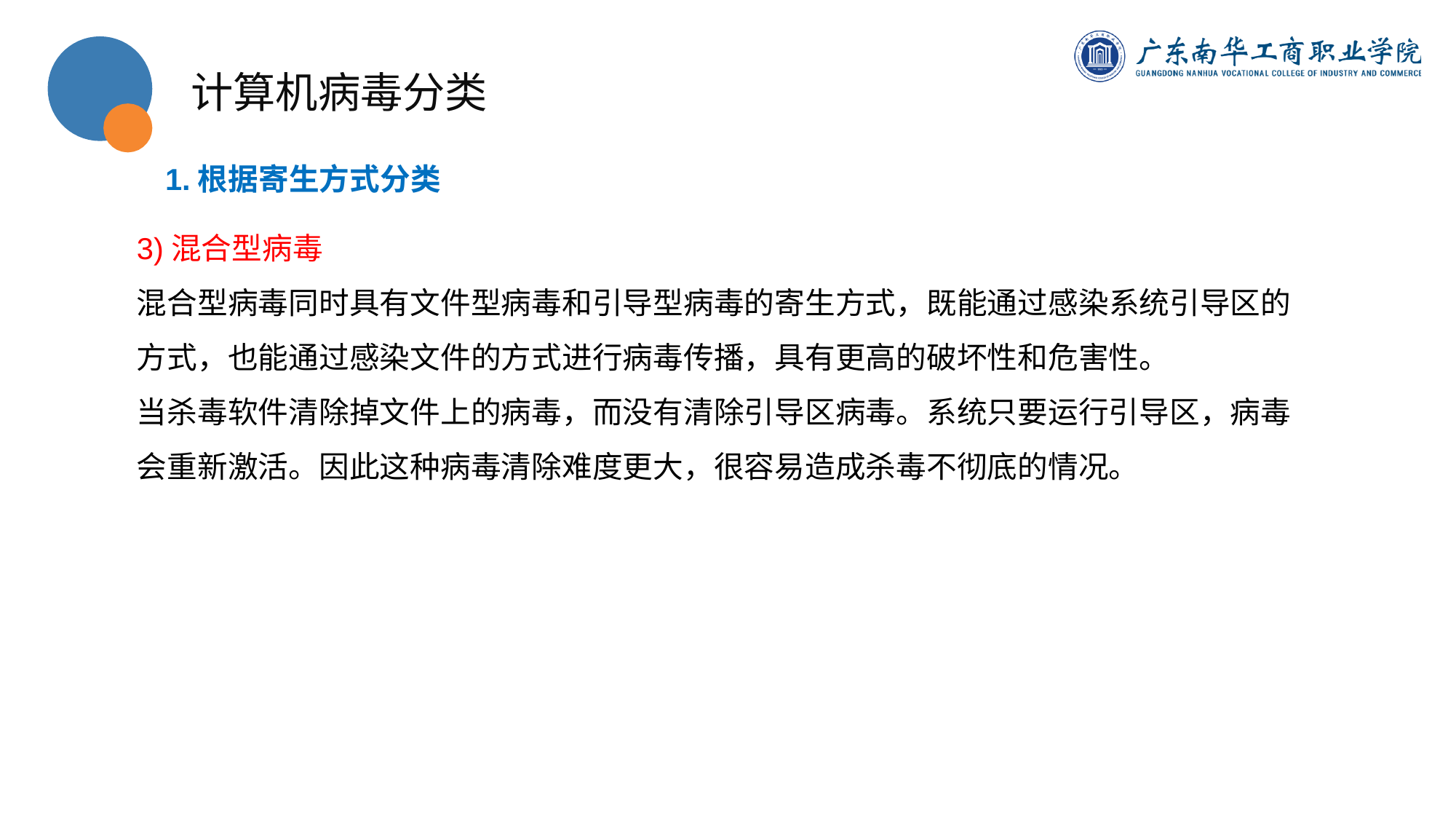

计算机病毒分类

1.根据寄生方式分类
3)混合型病毒
混合型病毒同时具有文件型病毒和引导型病毒的寄生方式，既能通过感染系统引导区的方式，也能通过感染文件的方式进行病毒传播，具有更高的破坏性和危害性。
当杀毒软件清除掉文件上的病毒，而没有清除引导区病毒。系统只要运行引导区，病毒会重新激活。因此这种病毒清除难度更大，很容易造成杀毒不彻底的情况。